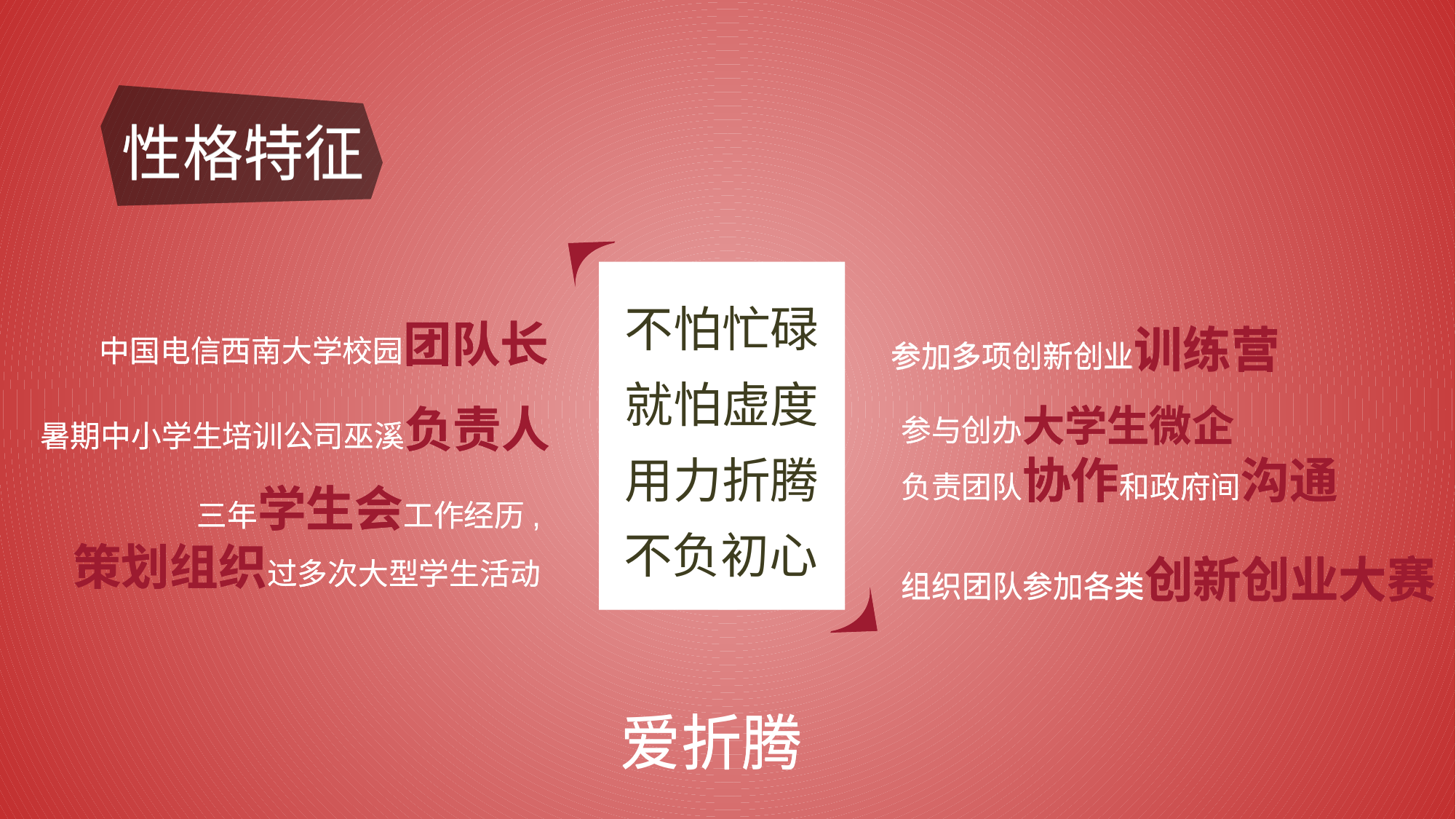

性格特征

不怕忙碌
就怕虚度
用力折腾
不负初心
中国电信西南大学校园团队长
暑期中小学生培训公司巫溪负责人
三年学生会工作经历,
策划组织过多次大型学生活动
参加多项创新创业训练营
参与创办大学生微企
负责团队协作和政府间沟通
组织团队参加各类创新创业大赛

爱折腾

性格特征

不怕忙碌
就怕虚度
用力折腾
不负初心
中国电信西南大学校园团队长
暑期中小学生培训公司巫溪负责人
三年学生会工作经历,
策划组织过多次大型学生活动
参加多项创新创业训练营
参与创办大学生微企
负责团队协作和政府间沟通
组织团队参加各类创新创业大赛

爱折腾